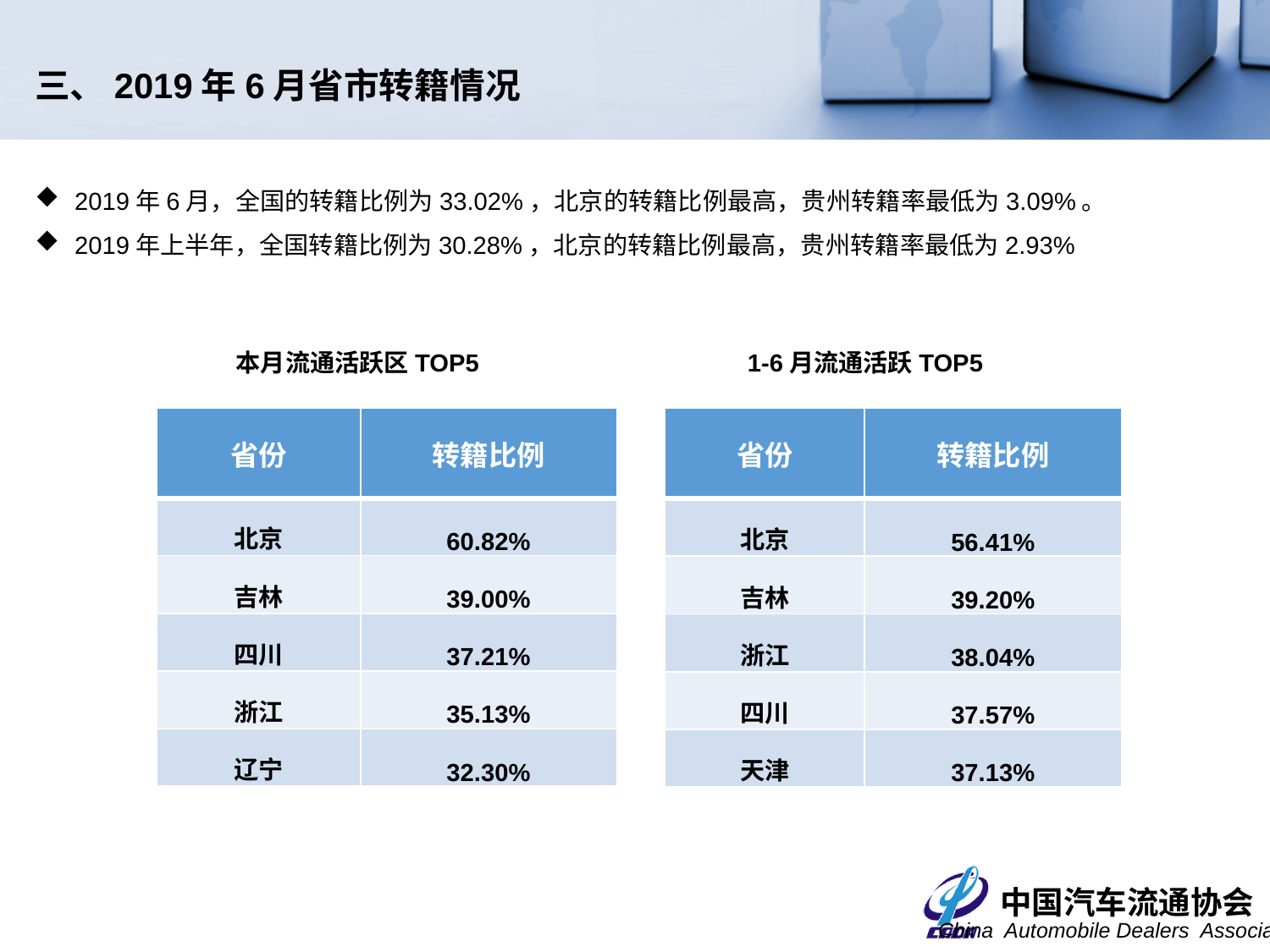

三、2019年6月省市转籍情况
2019年6月，全国的转籍比例为33.02%，北京的转籍比例最高，贵州转籍率最低为3.09%。
2019年上半年，全国转籍比例为30.28%，北京的转籍比例最高，贵州转籍率最低为2.93%
本月流通活跃区TOP5
1-6月流通活跃TOP5
| 省份 | 转籍比例 |
| --- | --- |
| 北京 | 60.82% |
| 吉林 | 39.00% |
| 四川 | 37.21% |
| 浙江 | 35.13% |
| 辽宁 | 32.30% |
| 省份 | 转籍比例 |
| --- | --- |
| 北京 | 56.41% |
| 吉林 | 39.20% |
| 浙江 | 38.04% |
| 四川 | 37.57% |
| 天津 | 37.13% |